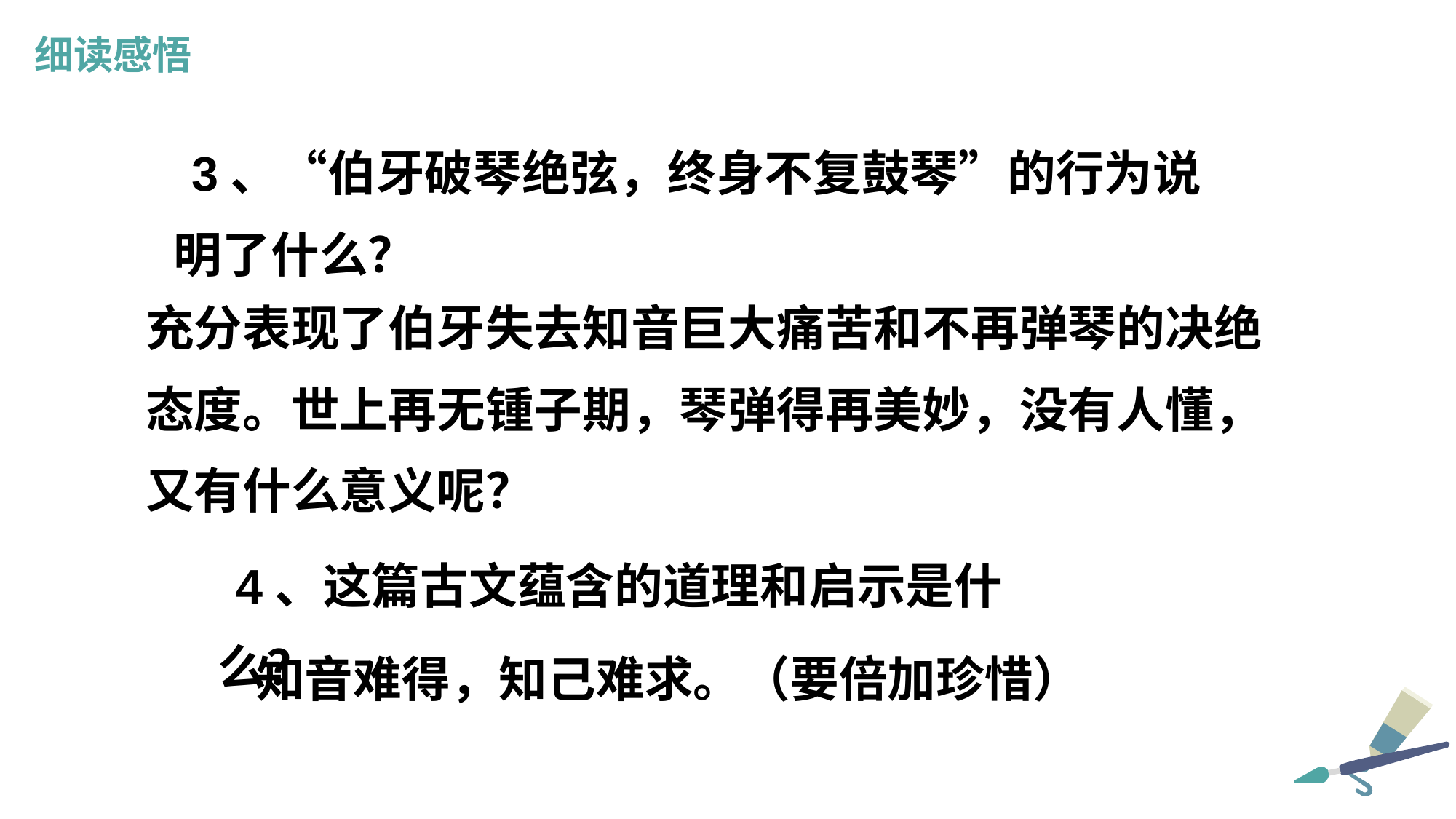

细读感悟
3、“伯牙破琴绝弦，终身不复鼓琴”的行为说明了什么？
充分表现了伯牙失去知音巨大痛苦和不再弹琴的决绝态度。世上再无锺子期，琴弹得再美妙，没有人懂，又有什么意义呢？
4、这篇古文蕴含的道理和启示是什么？
知音难得，知己难求。（要倍加珍惜）